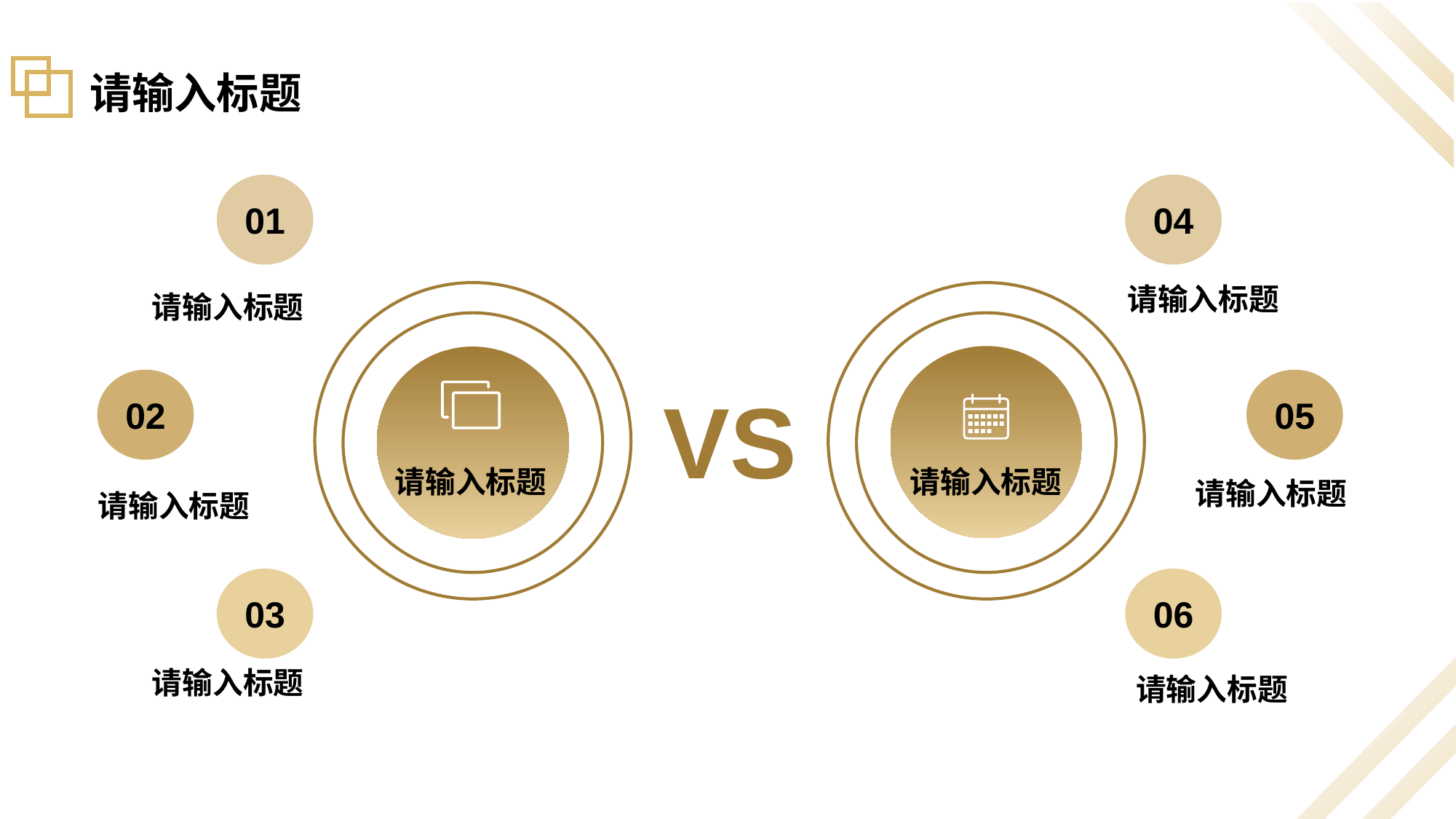

# 请输入标题
01
04
请输入标题
请输入标题

请输入标题

请输入标题
02
05
VS
请输入标题
请输入标题
03
06

请输入标题
请输入标题